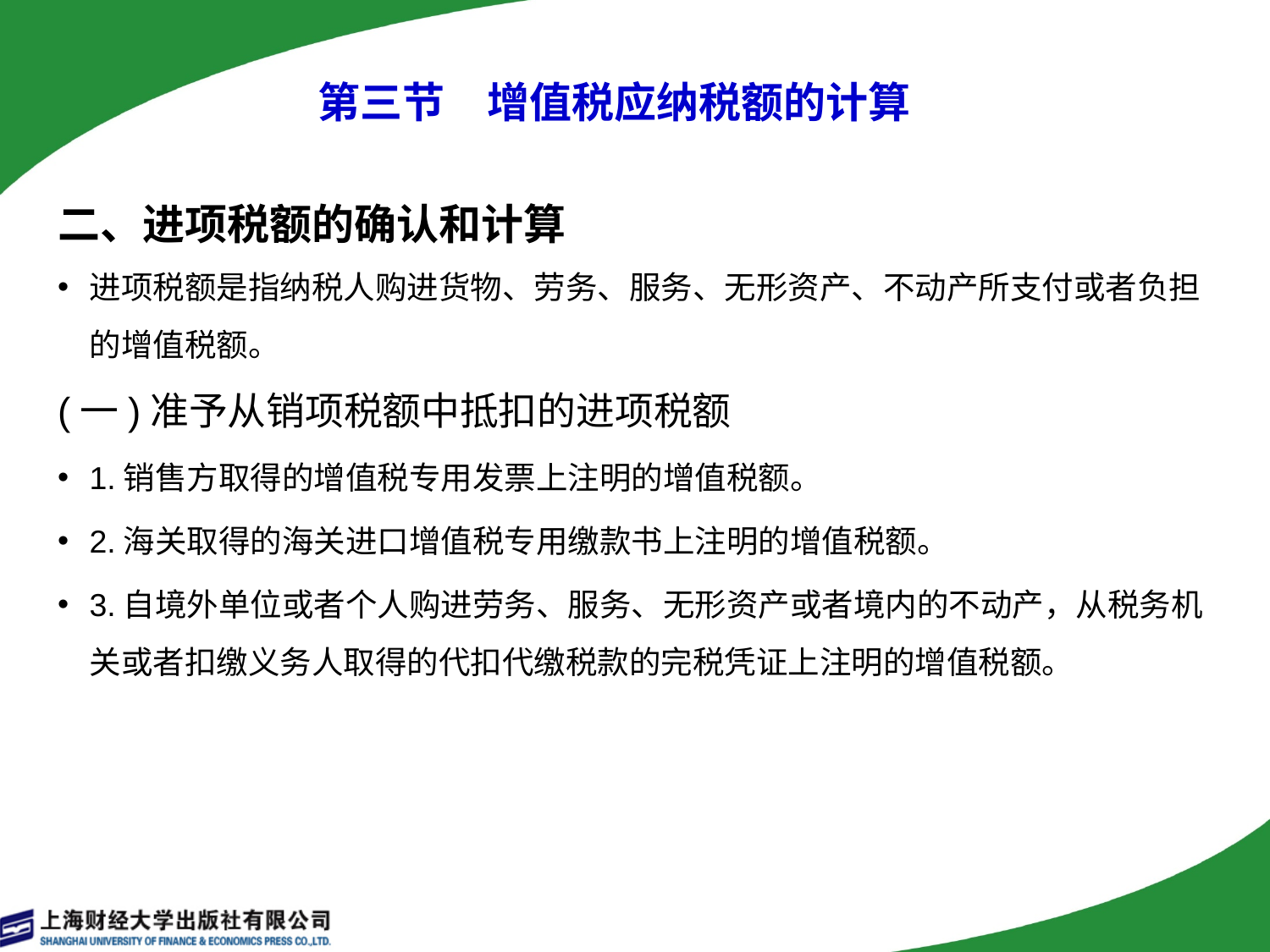

# 第三节　增值税应纳税额的计算
二、进项税额的确认和计算
进项税额是指纳税人购进货物、劳务、服务、无形资产、不动产所支付或者负担的增值税额。
(一)准予从销项税额中抵扣的进项税额
1.销售方取得的增值税专用发票上注明的增值税额。
2.海关取得的海关进口增值税专用缴款书上注明的增值税额。
3.自境外单位或者个人购进劳务、服务、无形资产或者境内的不动产，从税务机关或者扣缴义务人取得的代扣代缴税款的完税凭证上注明的增值税额。